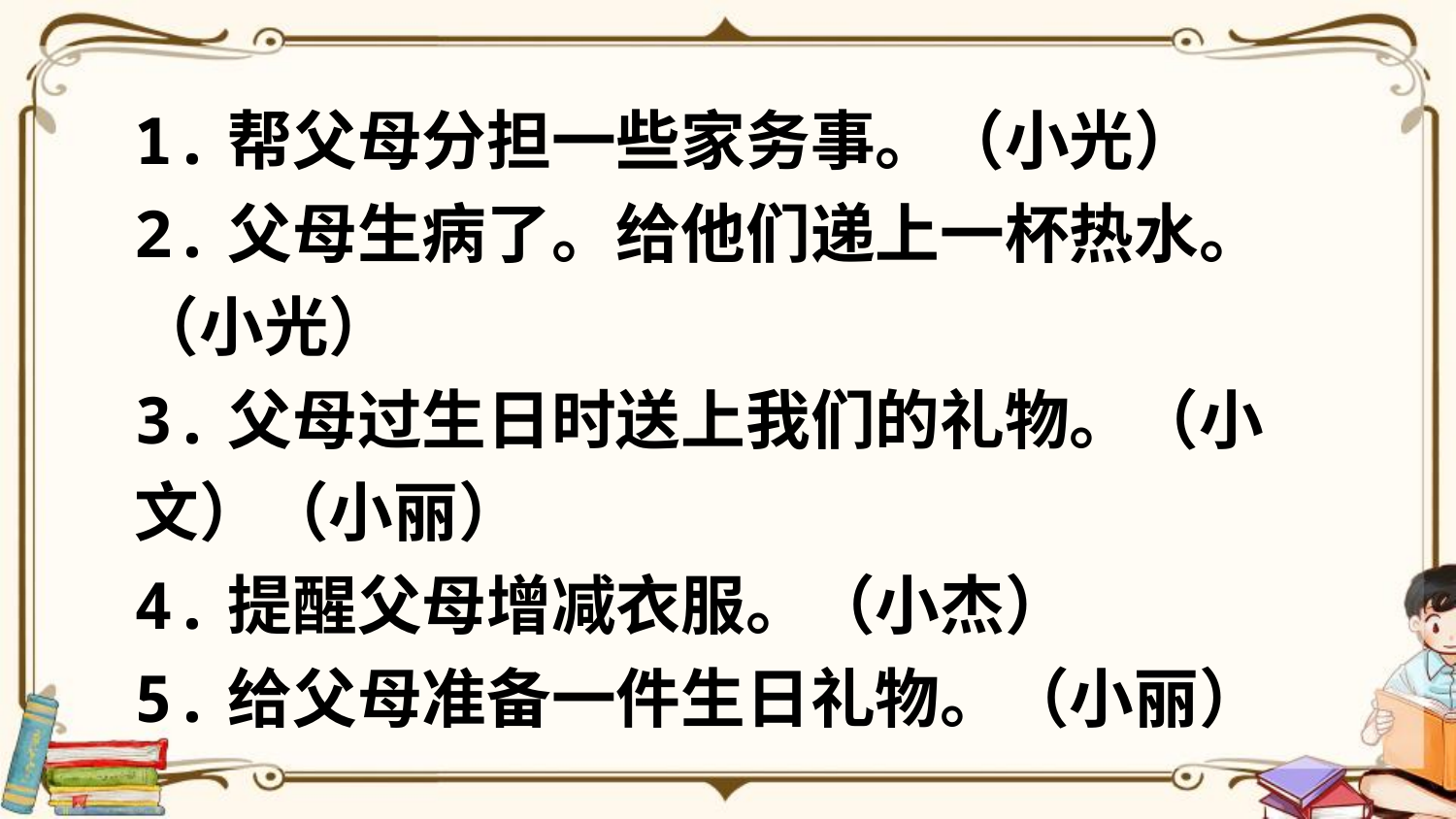

1.帮父母分担一些家务事。（小光）
2.父母生病了。给他们递上一杯热水。（小光）
3.父母过生日时送上我们的礼物。（小文）（小丽）
4.提醒父母增减衣服。（小杰）
5.给父母准备一件生日礼物。（小丽）